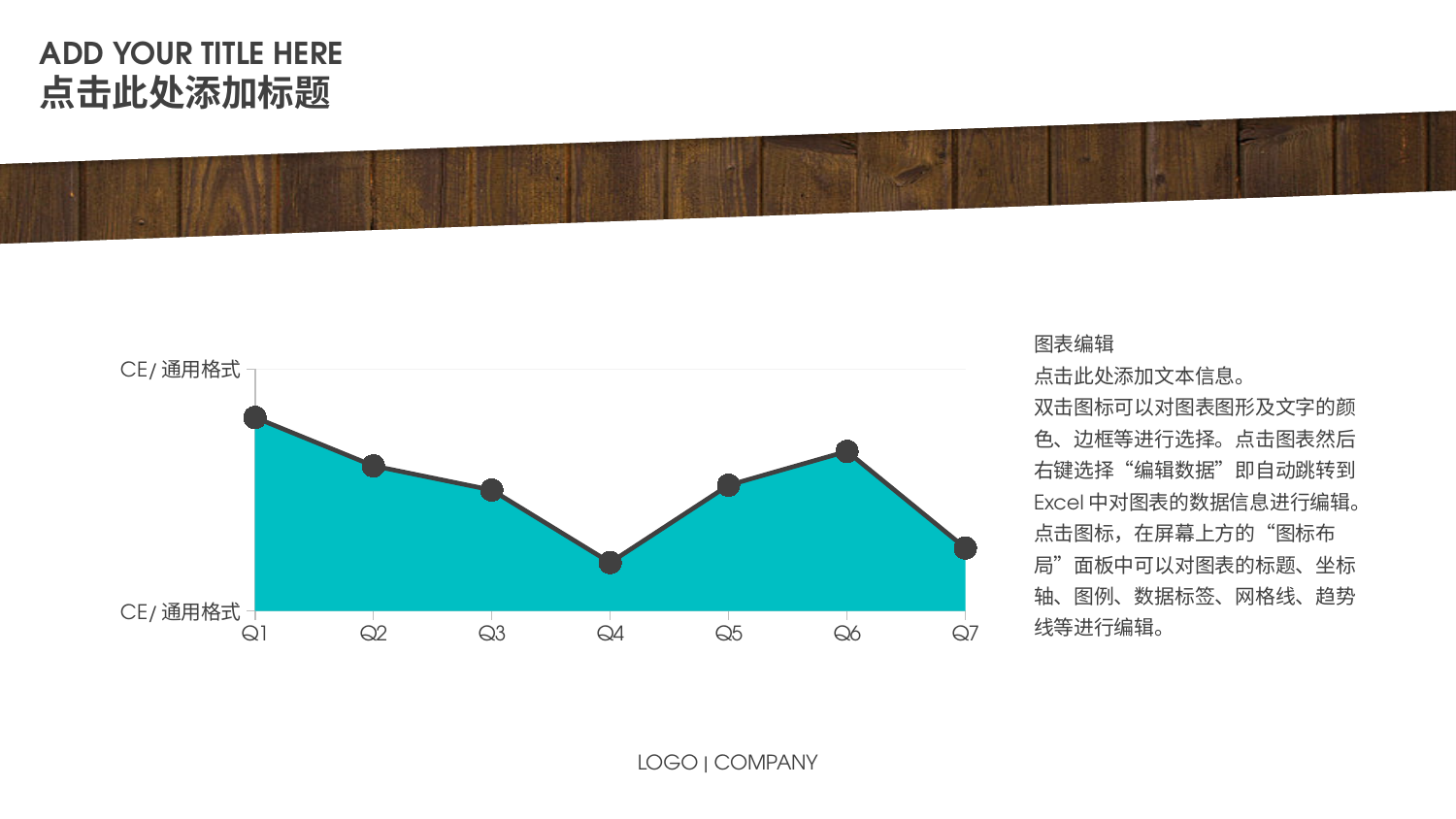

ADD YOUR TITLE HERE
点击此处添加标题
图表编辑
点击此处添加文本信息。
双击图标可以对图表图形及文字的颜色、边框等进行选择。点击图表然后右键选择“编辑数据”即自动跳转到Excel中对图表的数据信息进行编辑。点击图标，在屏幕上方的“图标布局”面板中可以对图表的标题、坐标轴、图例、数据标签、网格线、趋势线等进行编辑。

### Chart

| Category | 产品1（附属列） | 产品1（可修改） |
|---|---|---|
| Q1 | 40.0 | 40.0 |
| Q2 | 30.0 | 30.0 |
| Q3 | 25.0 | 25.0 |
| Q4 | 10.0 | 10.0 |
| Q5 | 26.0 | 26.0 |
| Q6 | 33.0 | 33.0 |
| Q7 | 13.0 | 13.0 |
LOGO | COMPANY